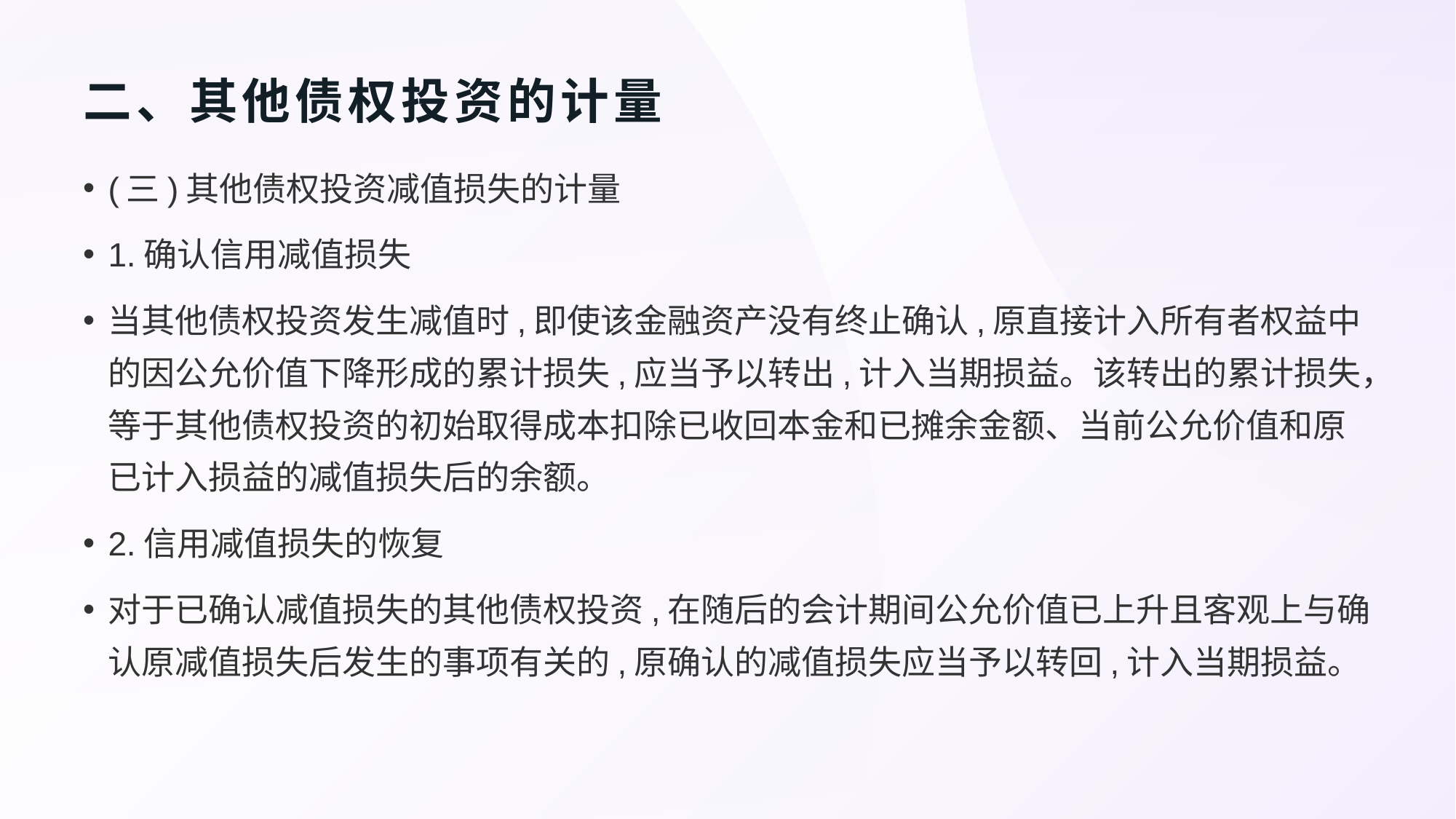

# 二、其他债权投资的计量
(三)其他债权投资减值损失的计量
1.确认信用减值损失
当其他债权投资发生减值时,即使该金融资产没有终止确认,原直接计入所有者权益中的因公允价值下降形成的累计损失,应当予以转出,计入当期损益。该转出的累计损失，等于其他债权投资的初始取得成本扣除已收回本金和已摊余金额、当前公允价值和原已计入损益的减值损失后的余额。
2.信用减值损失的恢复
对于已确认减值损失的其他债权投资,在随后的会计期间公允价值已上升且客观上与确认原减值损失后发生的事项有关的,原确认的减值损失应当予以转回,计入当期损益。